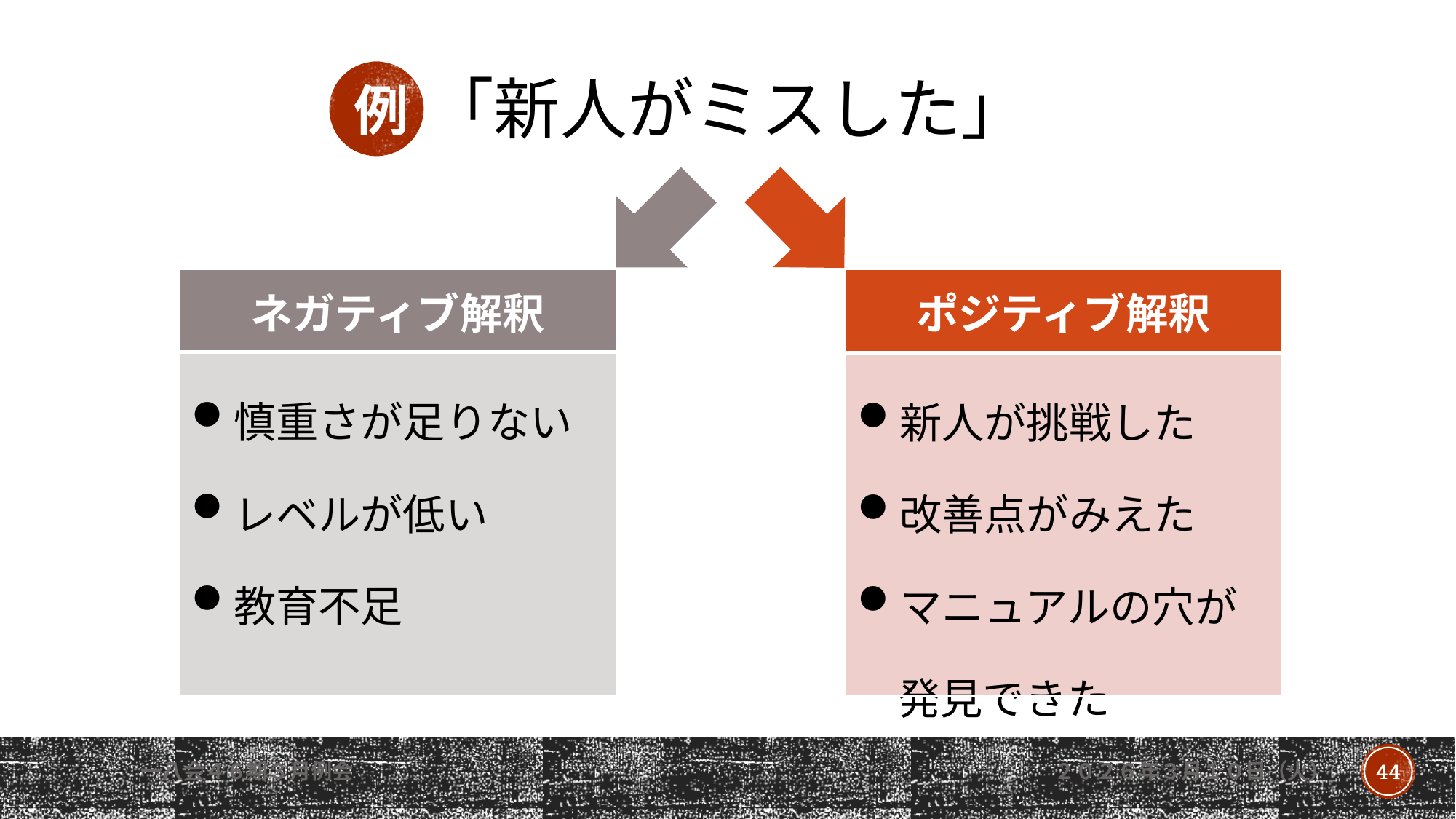

「新人がミスした」
例

| ポジティブ解釈 |
| --- |
| 新人が挑戦した 改善点がみえた マニュアルの穴が発見できた |
| ネガティブ解釈 |
| --- |
| 慎重さが足りない レベルが低い 教育不足 |
一八会４６期３月例会
２０２６年３月１０日（火）
44